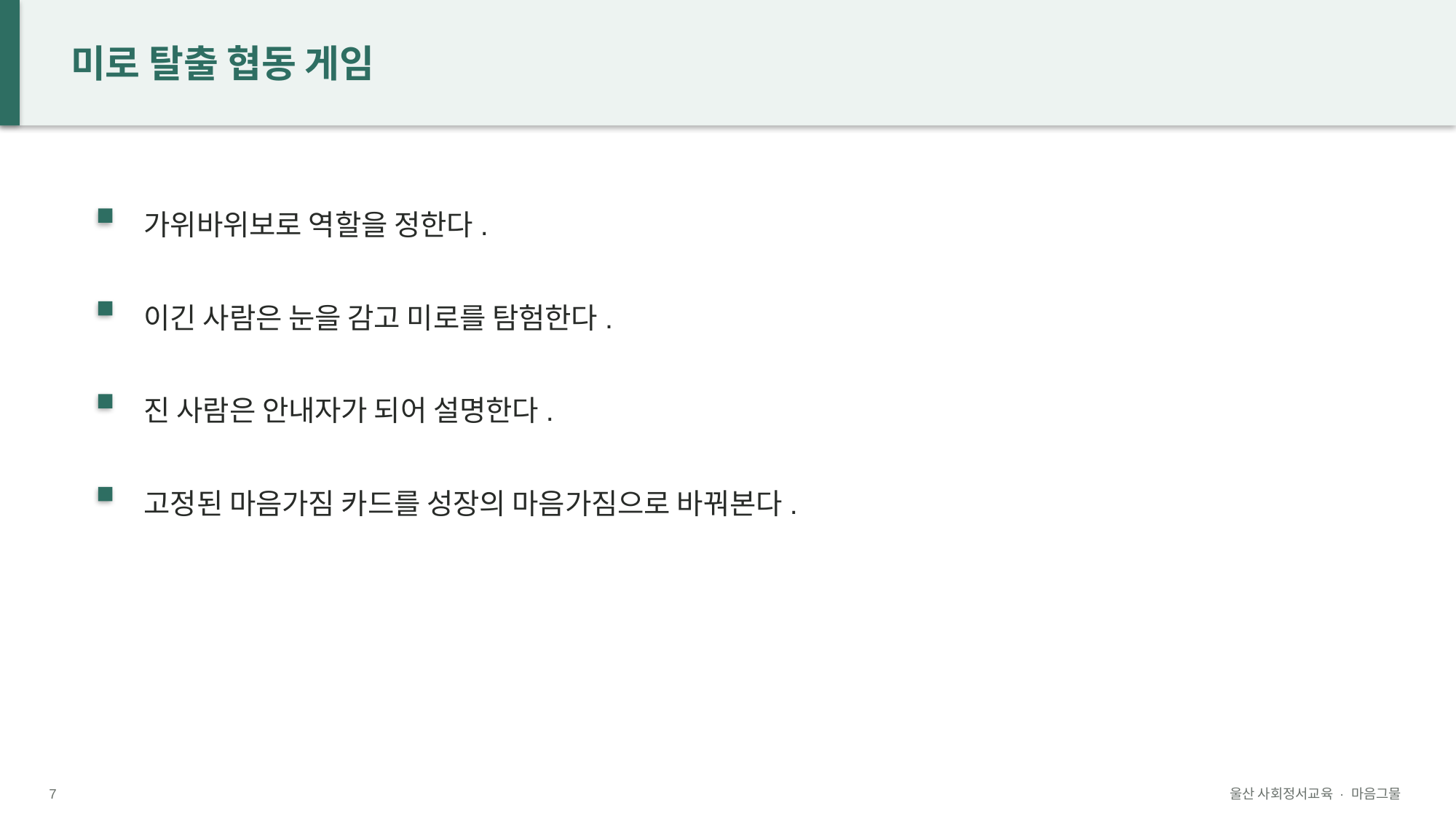

미로 탈출 협동 게임
가위바위보로 역할을 정한다.

이긴 사람은 눈을 감고 미로를 탐험한다.

진 사람은 안내자가 되어 설명한다.

고정된 마음가짐 카드를 성장의 마음가짐으로 바꿔본다.

7
울산 사회정서교육 · 마음그물